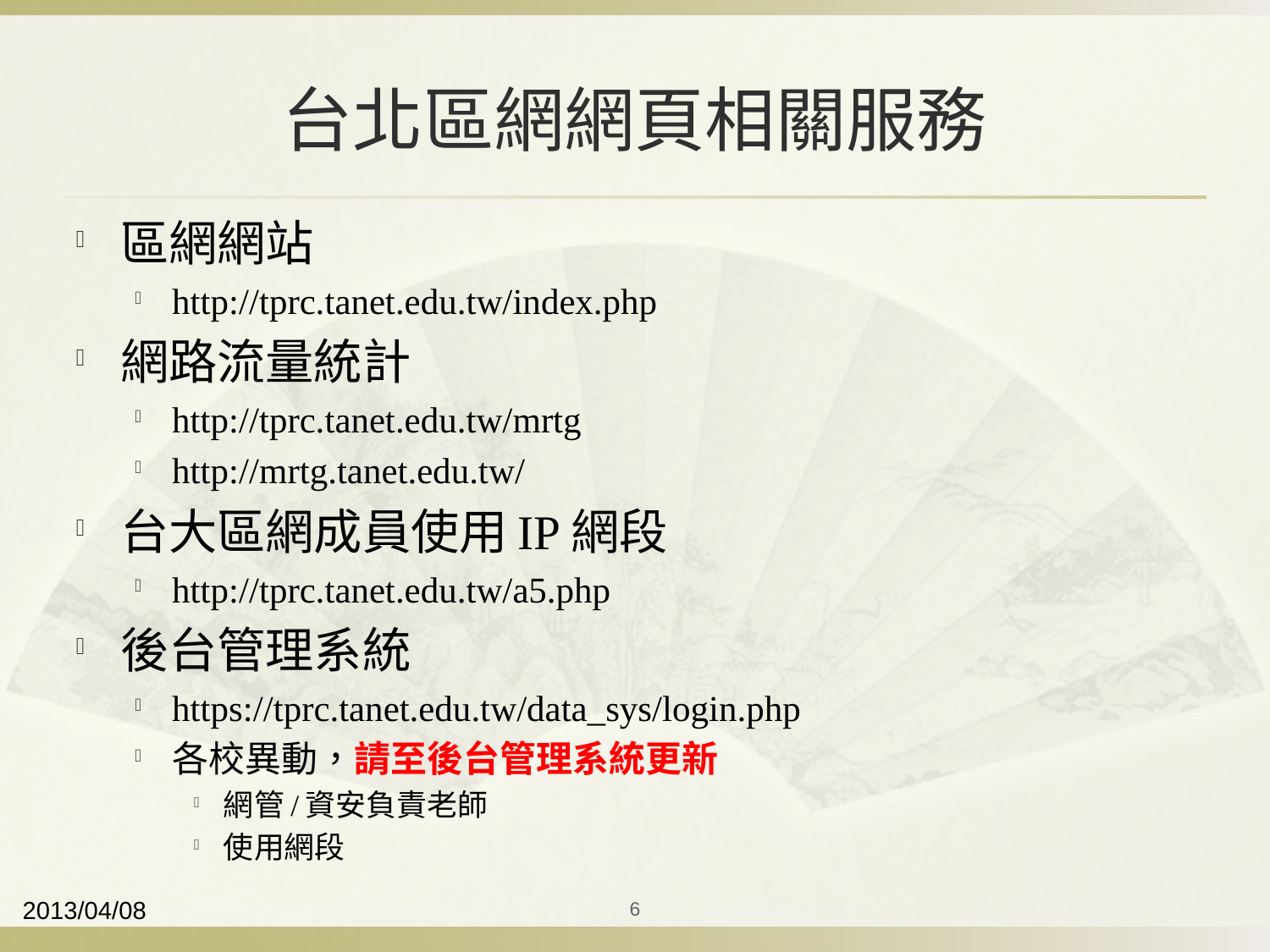

# 台北區網網頁相關服務
區網網站
http://tprc.tanet.edu.tw/index.php
網路流量統計
http://tprc.tanet.edu.tw/mrtg
http://mrtg.tanet.edu.tw/
台大區網成員使用IP網段
http://tprc.tanet.edu.tw/a5.php
後台管理系統
https://tprc.tanet.edu.tw/data_sys/login.php
各校異動，請至後台管理系統更新
網管/資安負責老師
使用網段

2013/04/08
6